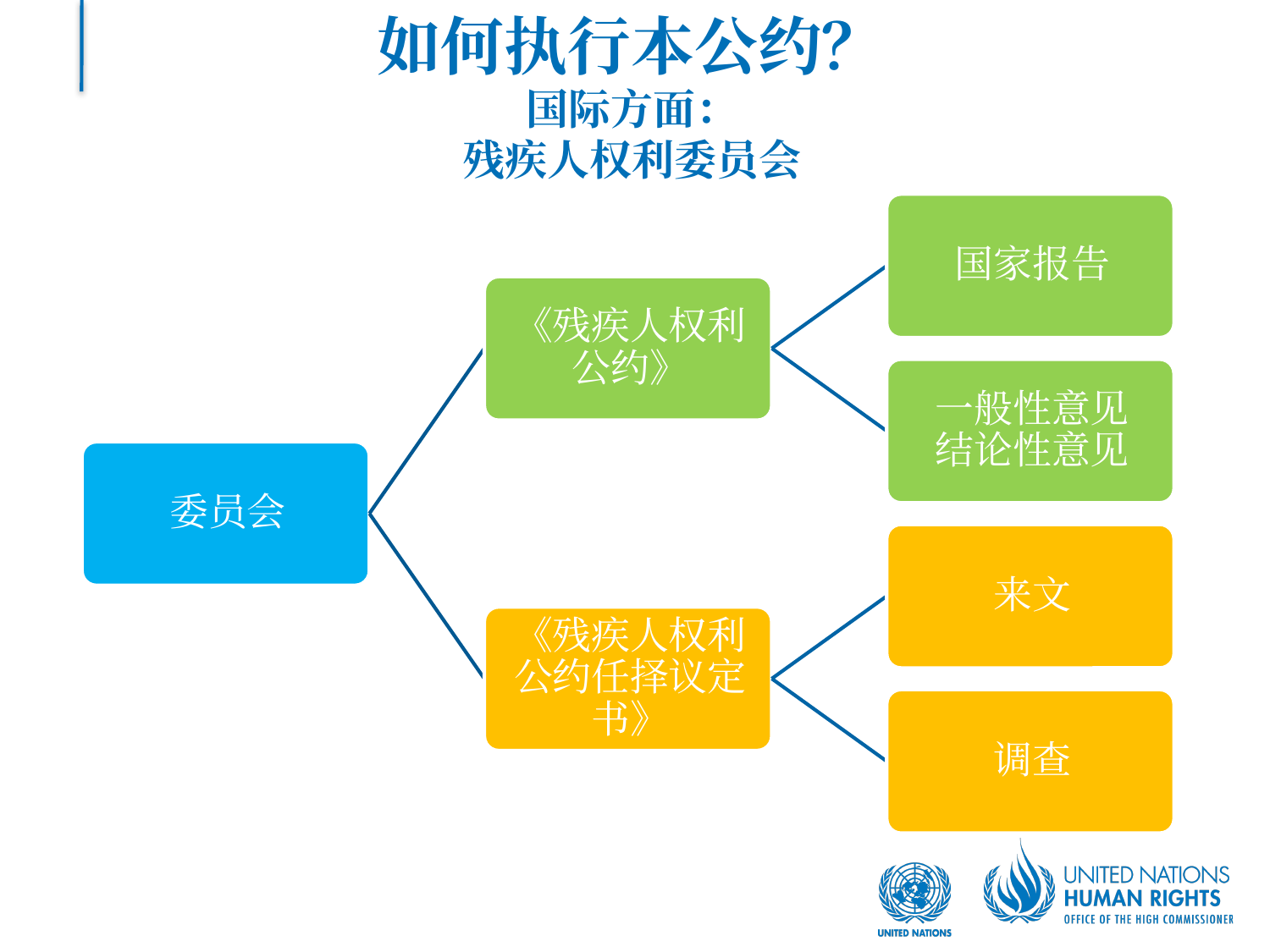

# 如何执行本公约？ 国际方面： 残疾人权利委员会

委员会

《残疾人权利公约》

国家报告

一般性意见
结论性意见

《残疾人权利公约任择议定书》

来文

调查